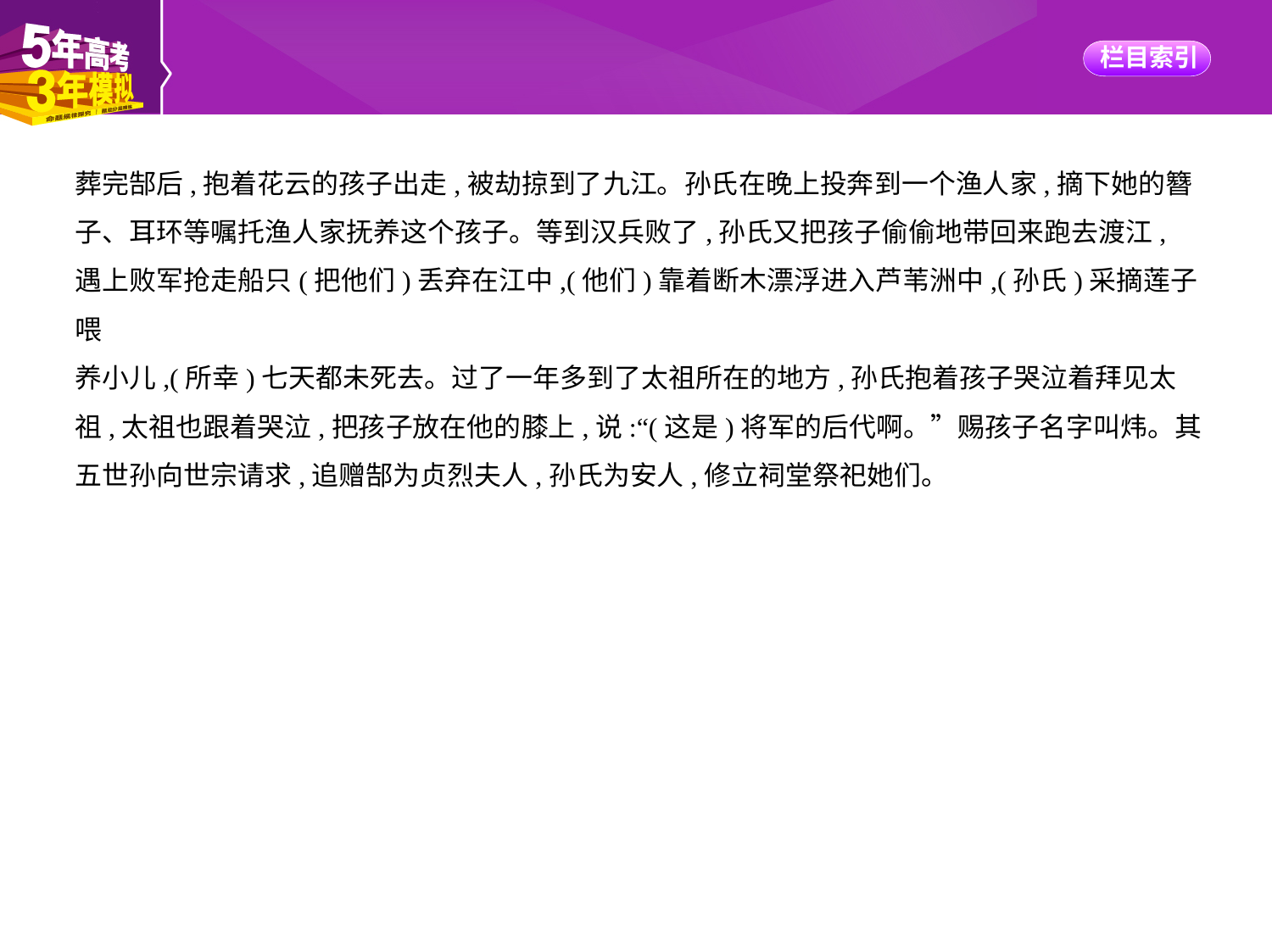

葬完郜后,抱着花云的孩子出走,被劫掠到了九江。孙氏在晚上投奔到一个渔人家,摘下她的簪
子、耳环等嘱托渔人家抚养这个孩子。等到汉兵败了,孙氏又把孩子偷偷地带回来跑去渡江,
遇上败军抢走船只(把他们)丢弃在江中,(他们)靠着断木漂浮进入芦苇洲中,(孙氏)采摘莲子喂
养小儿,(所幸)七天都未死去。过了一年多到了太祖所在的地方,孙氏抱着孩子哭泣着拜见太
祖,太祖也跟着哭泣,把孩子放在他的膝上,说:“(这是)将军的后代啊。”赐孩子名字叫炜。其
五世孙向世宗请求,追赠郜为贞烈夫人,孙氏为安人,修立祠堂祭祀她们。